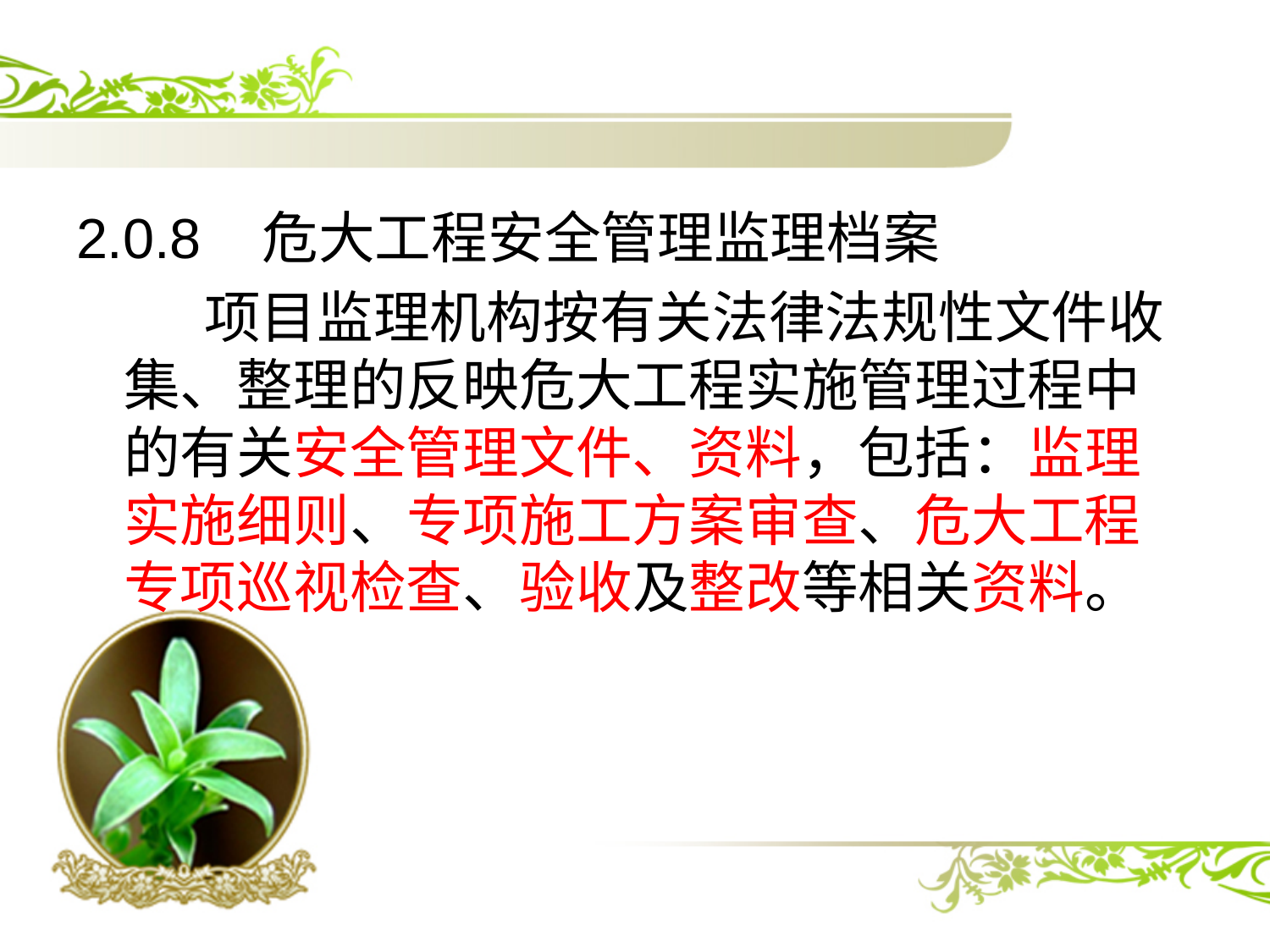

#
2.0.8   危大工程安全管理监理档案
         项目监理机构按有关法律法规性文件收集、整理的反映危大工程实施管理过程中的有关安全管理文件、资料，包括：监理实施细则、专项施工方案审查、危大工程专项巡视检查、验收及整改等相关资料。